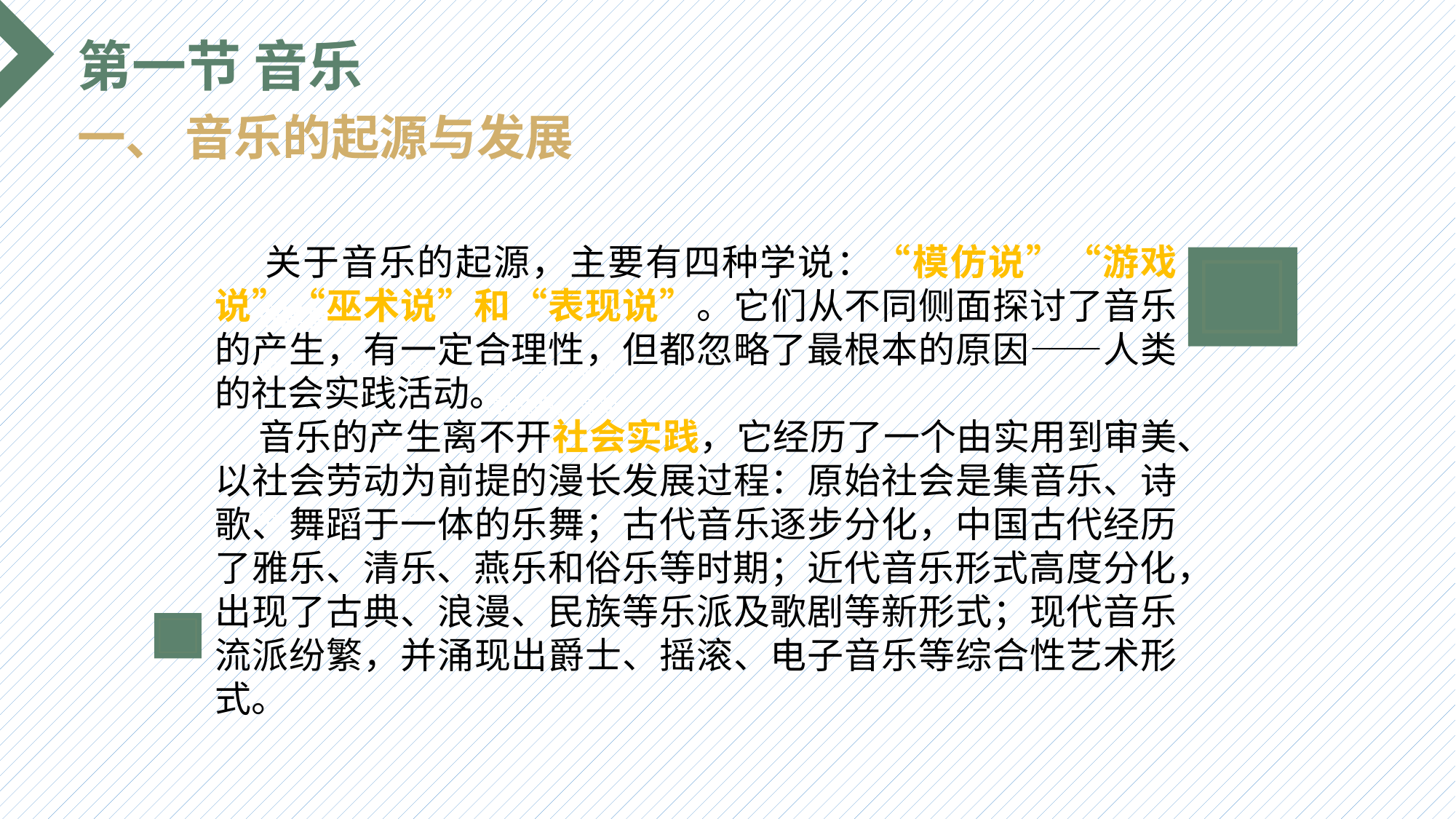

第一节 音乐
一、 音乐的起源与发展

    关于音乐的起源，主要有四种学说：“模仿说”“游戏说”“巫术说”和“表现说”。它们从不同侧面探讨了音乐的产生，有一定合理性，但都忽略了最根本的原因——人类的社会实践活动。
    音乐的产生离不开社会实践，它经历了一个由实用到审美、以社会劳动为前提的漫长发展过程：原始社会是集音乐、诗歌、舞蹈于一体的乐舞；古代音乐逐步分化，中国古代经历了雅乐、清乐、燕乐和俗乐等时期；近代音乐形式高度分化，出现了古典、浪漫、民族等乐派及歌剧等新形式；现代音乐流派纷繁，并涌现出爵士、摇滚、电子音乐等综合性艺术形式。

选题背景
输入您的内容，请简要说明，言简意赅即可输入您的内容，请简要说明，言简意赅即可输入您的内容，请简要说明，言简意赅即可输入您的内容，请简要说明，言简意赅即可